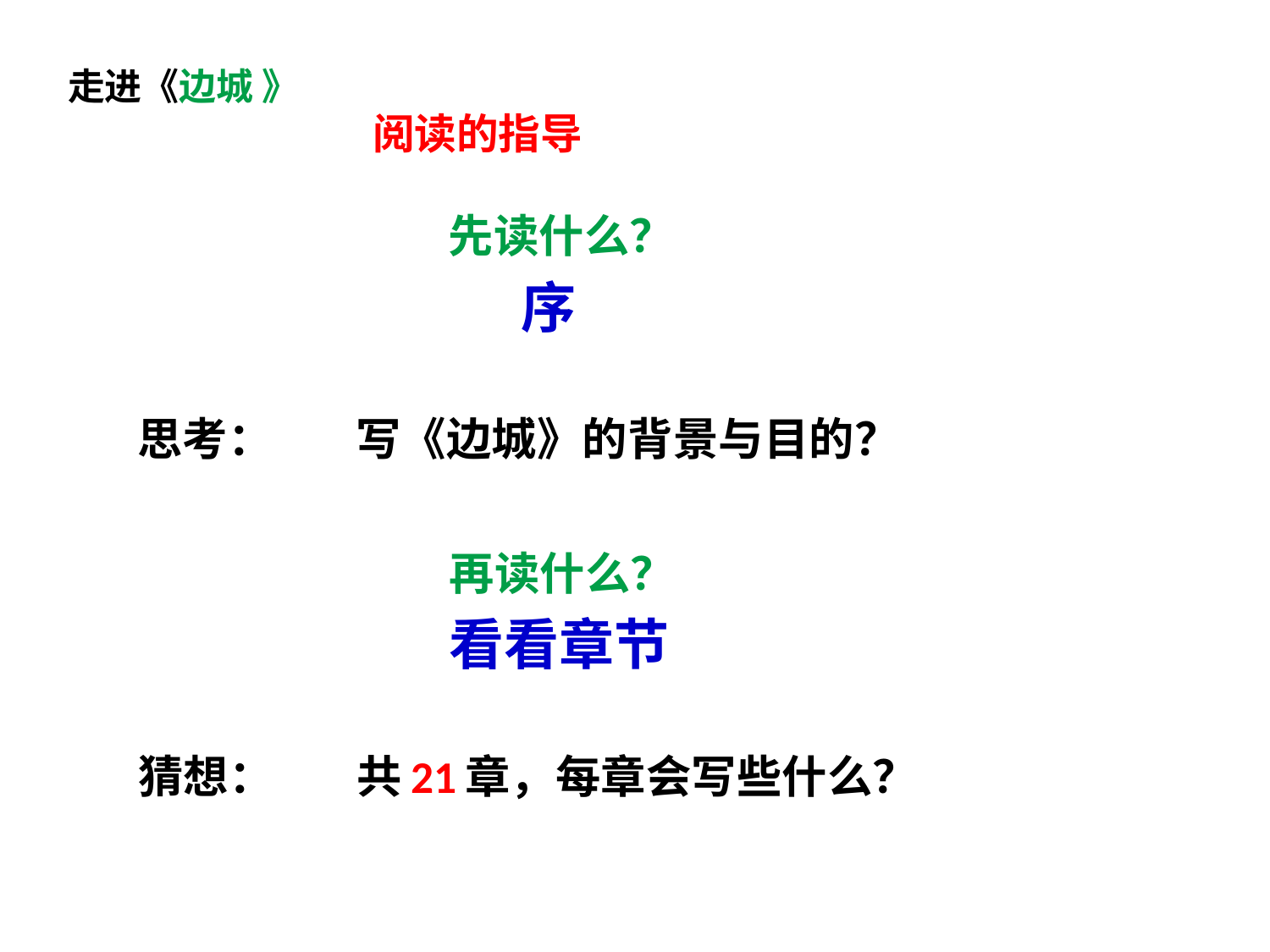

# 走进《边城 》 阅读的指导
                                  先读什么？
                                         序

    思考：        写《边城》的背景与目的？

                                  再读什么？
                                  看看章节

    猜想：        共21章，每章会写些什么？